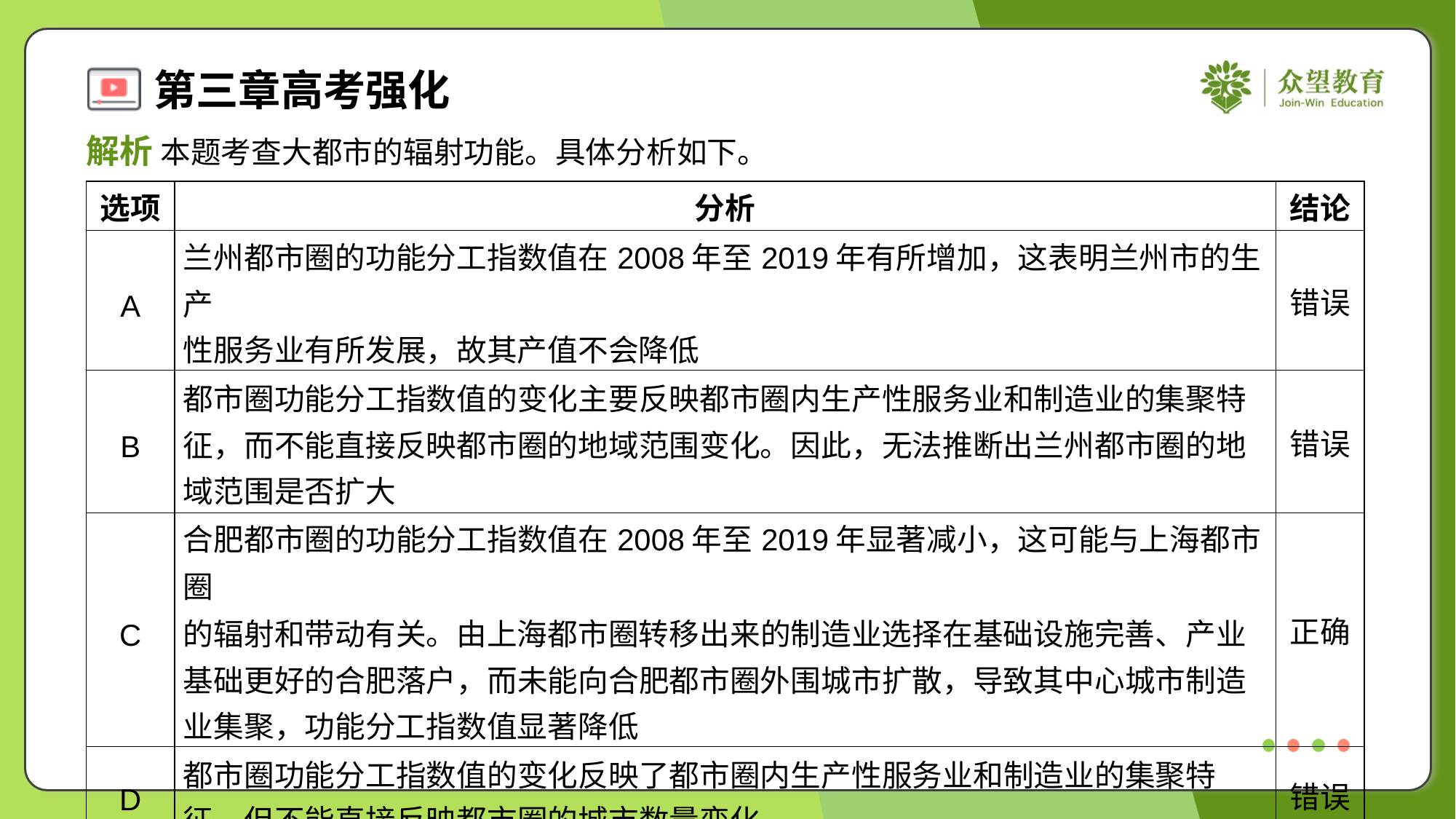

解析 本题考查大都市的辐射功能。具体分析如下。
| 选项 | 分析 | 结论 |
| --- | --- | --- |
| A | 兰州都市圈的功能分工指数值在2008年至2019年有所增加，这表明兰州市的生产 性服务业有所发展，故其产值不会降低 | 错误 |
| B | 都市圈功能分工指数值的变化主要反映都市圈内生产性服务业和制造业的集聚特 征，而不能直接反映都市圈的地域范围变化。因此，无法推断出兰州都市圈的地 域范围是否扩大 | 错误 |
| C | 合肥都市圈的功能分工指数值在2008年至2019年显著减小，这可能与上海都市圈 的辐射和带动有关。由上海都市圈转移出来的制造业选择在基础设施完善、产业 基础更好的合肥落户，而未能向合肥都市圈外围城市扩散，导致其中心城市制造 业集聚，功能分工指数值显著降低 | 正确 |
| D | 都市圈功能分工指数值的变化反映了都市圈内生产性服务业和制造业的集聚特 征，但不能直接反映都市圈的城市数量变化 | 错误 |